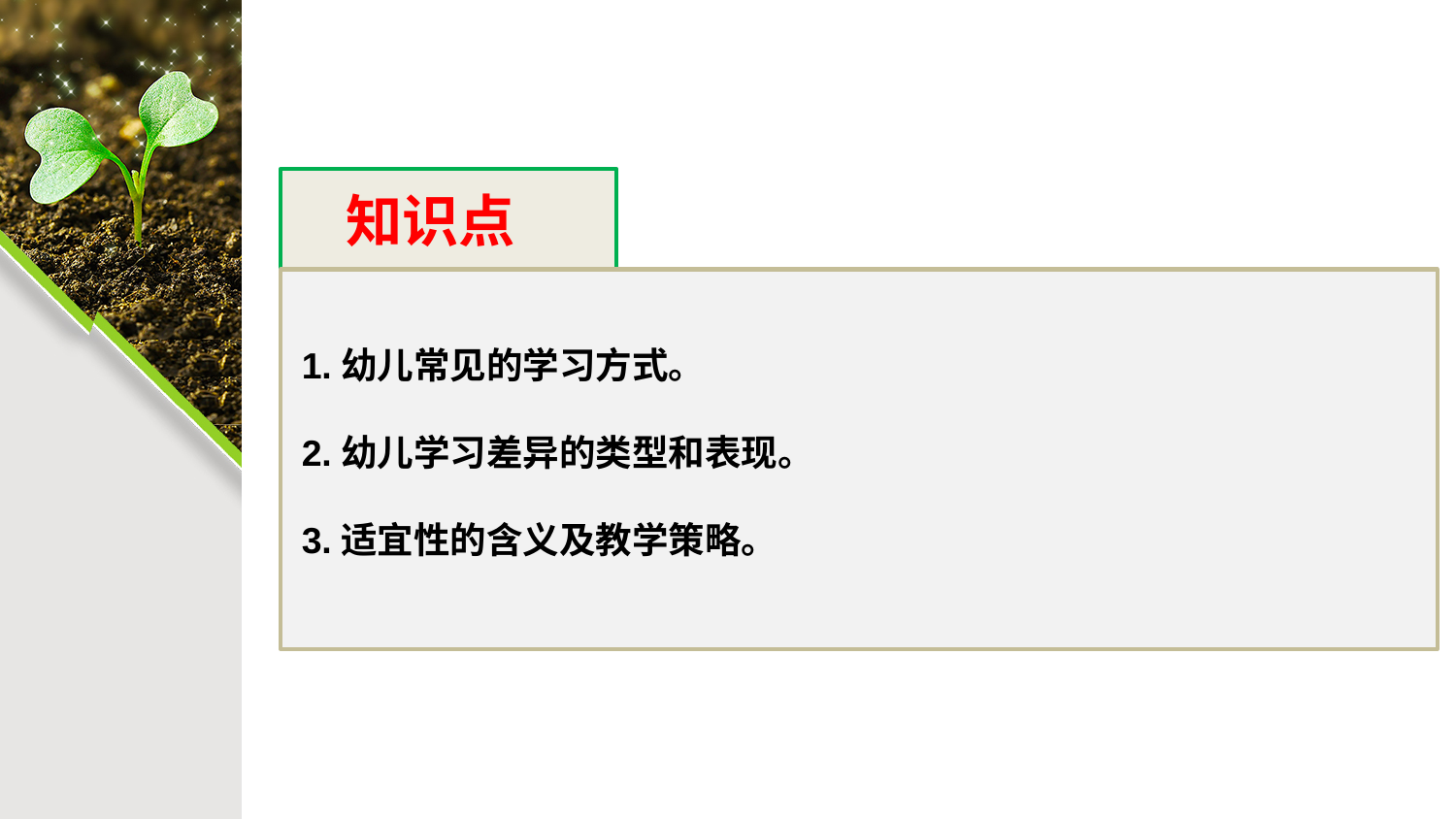

知识点

1.幼儿常见的学习方式。
2.幼儿学习差异的类型和表现。
3.适宜性的含义及教学策略。